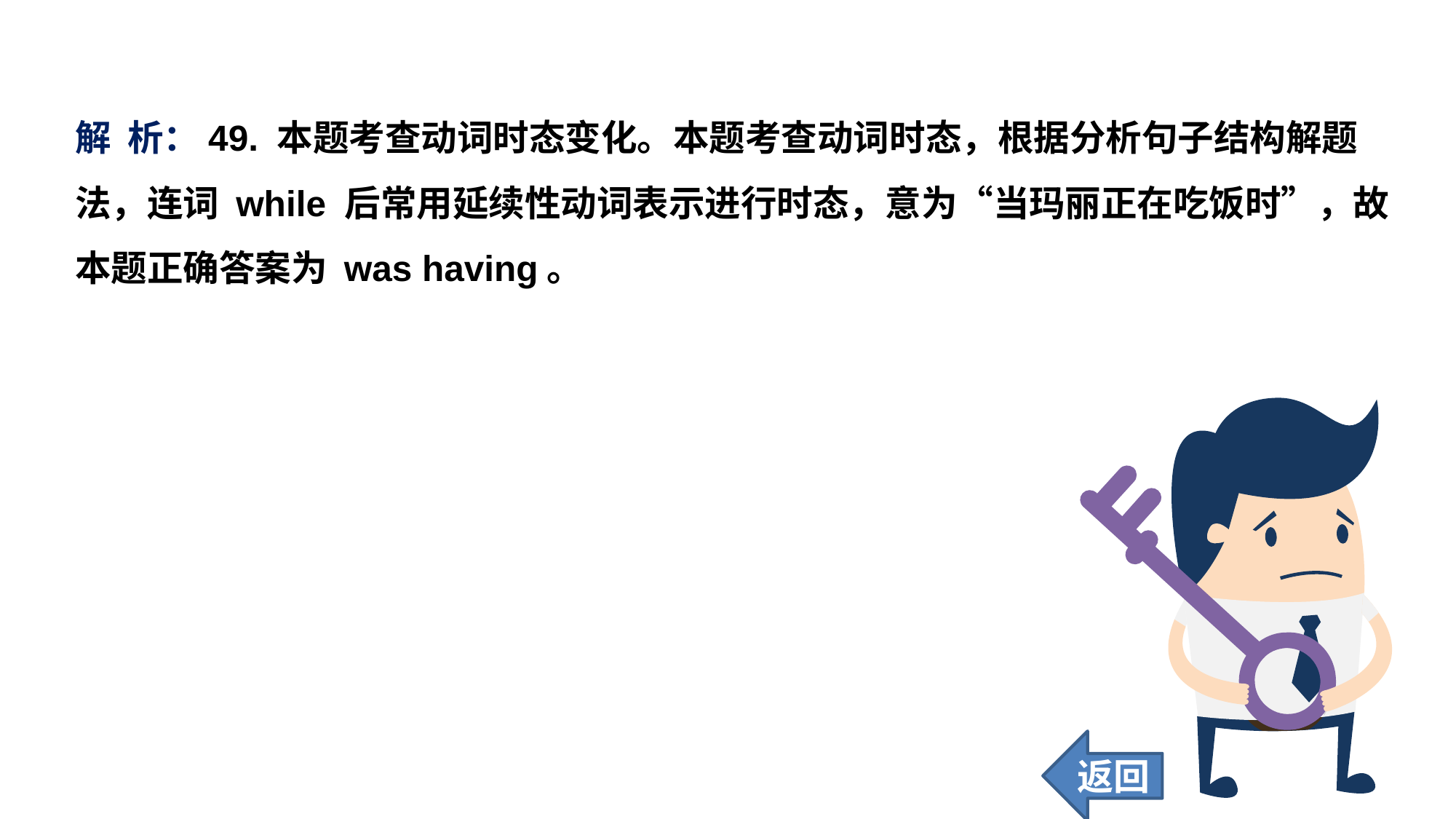

解  析：49. 本题考查动词时态变化。本题考查动词时态，根据分析句子结构解题法，连词 while 后常用延续性动词表示进行时态，意为“当玛丽正在吃饭时”，故本题正确答案为 was having。

返回
223